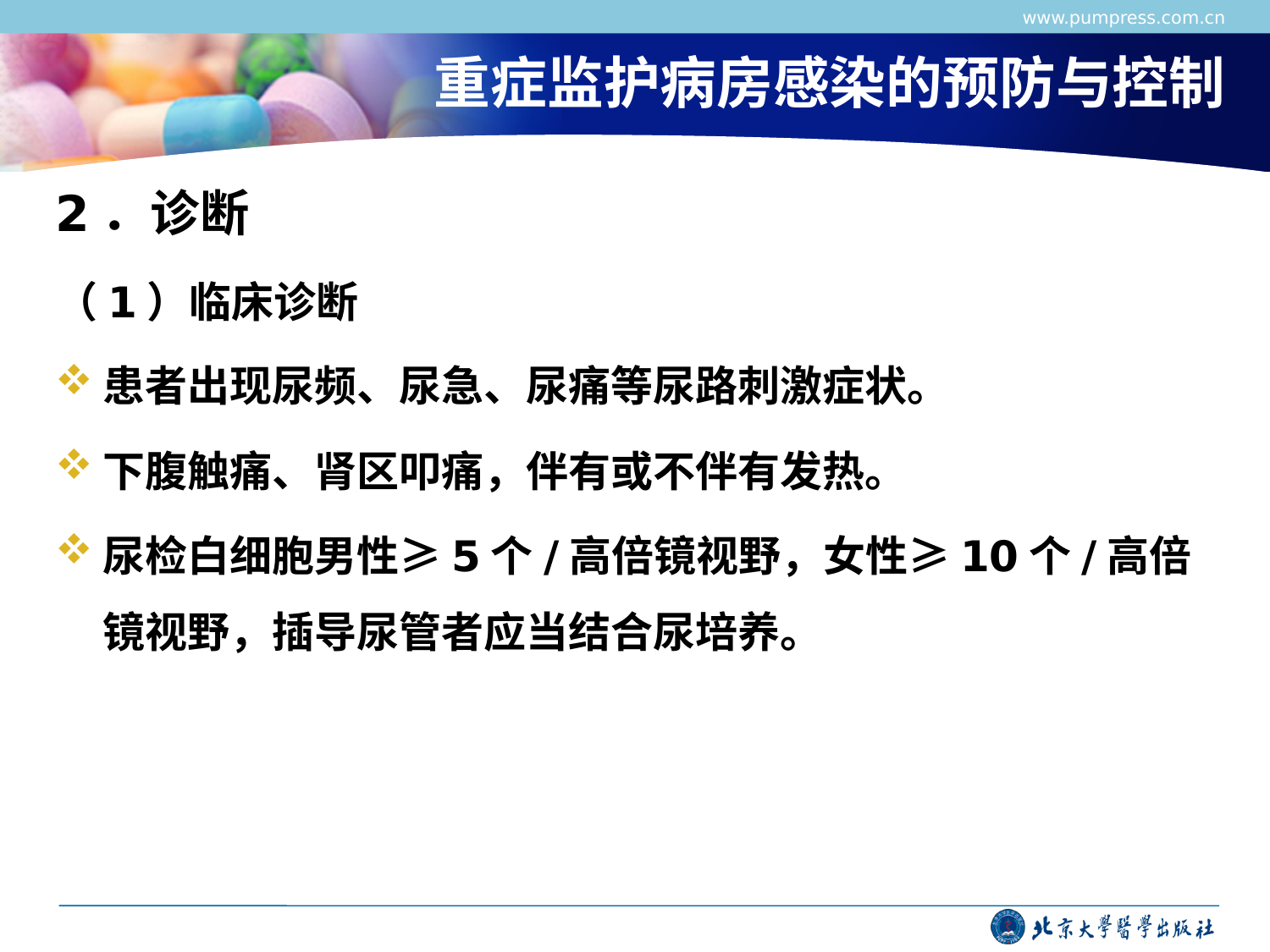

www.pumpress.com.cn
# 重症监护病房感染的预防与控制
2．诊断
（1）临床诊断
患者出现尿频、尿急、尿痛等尿路刺激症状。
下腹触痛、肾区叩痛，伴有或不伴有发热。
尿检白细胞男性≥5个/高倍镜视野，女性≥10个/高倍镜视野，插导尿管者应当结合尿培养。